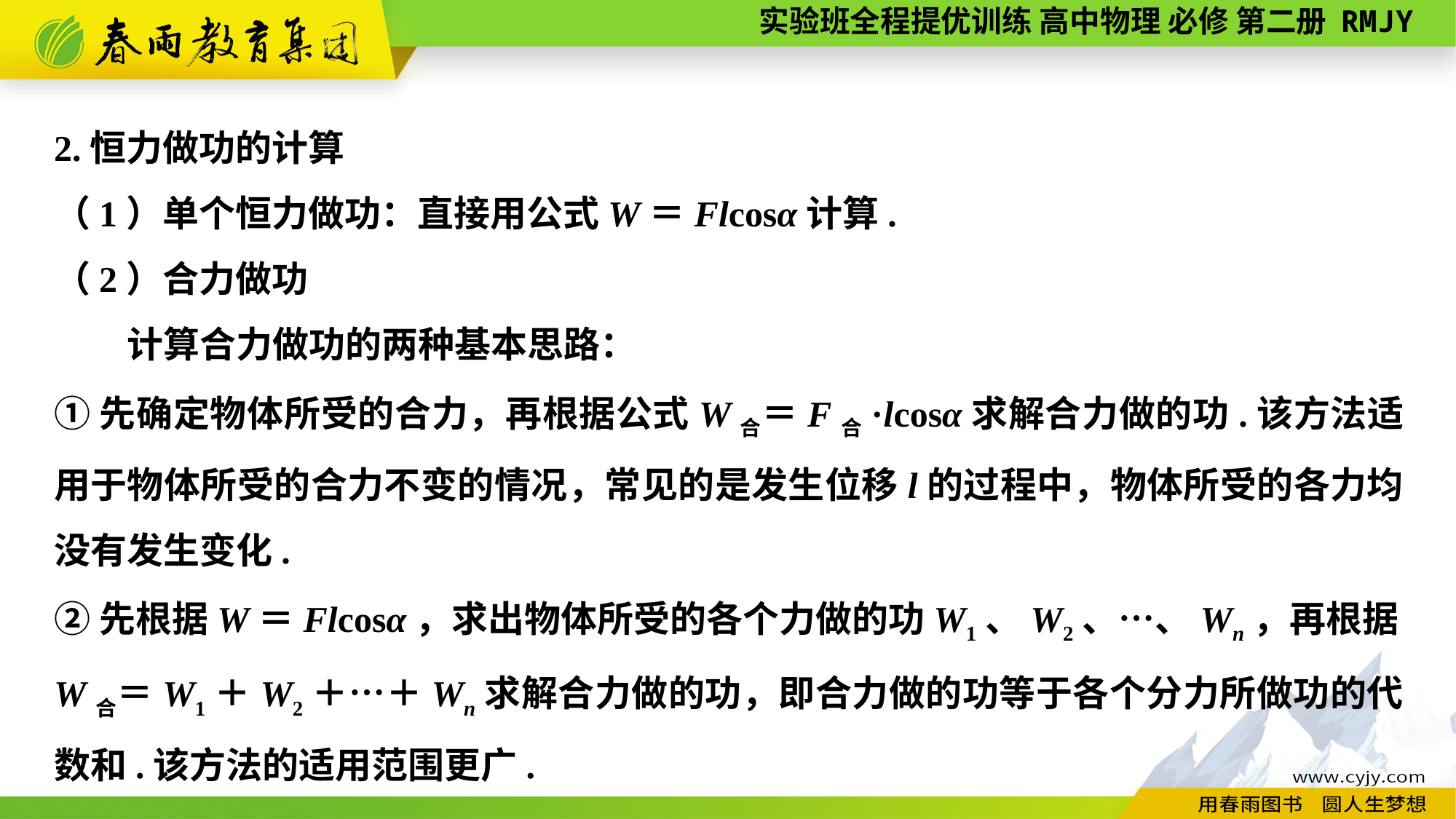

2.恒力做功的计算
（1）单个恒力做功：直接用公式W＝Flcosα计算.
（2）合力做功
计算合力做功的两种基本思路：
①先确定物体所受的合力，再根据公式W合＝F合·lcosα求解合力做的功.该方法适用于物体所受的合力不变的情况，常见的是发生位移l的过程中，物体所受的各力均没有发生变化.
②先根据W＝Flcosα，求出物体所受的各个力做的功W1、W2、…、Wn，再根据W合＝W1＋W2＋…＋Wn求解合力做的功，即合力做的功等于各个分力所做功的代数和.该方法的适用范围更广.